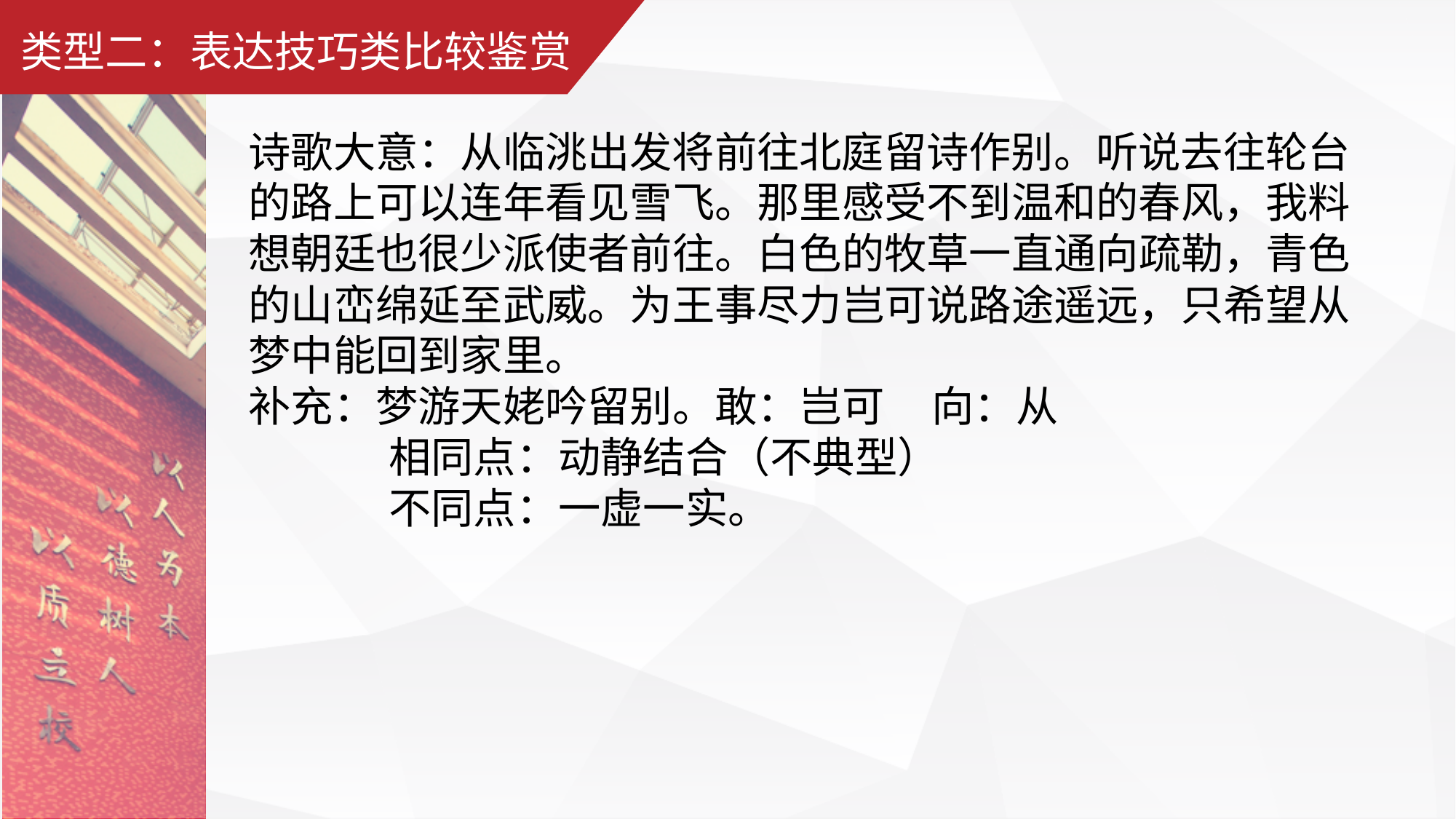

类型二：表达技巧类比较鉴赏
诗歌大意：从临洮出发将前往北庭留诗作别。听说去往轮台的路上可以连年看见雪飞。那里感受不到温和的春风，我料想朝廷也很少派使者前往。白色的牧草一直通向疏勒，青色的山峦绵延至武威。为王事尽力岂可说路途遥远，只希望从梦中能回到家里。
补充：梦游天姥吟留别。敢：岂可    向：从
           相同点：动静结合（不典型）
           不同点：一虚一实。